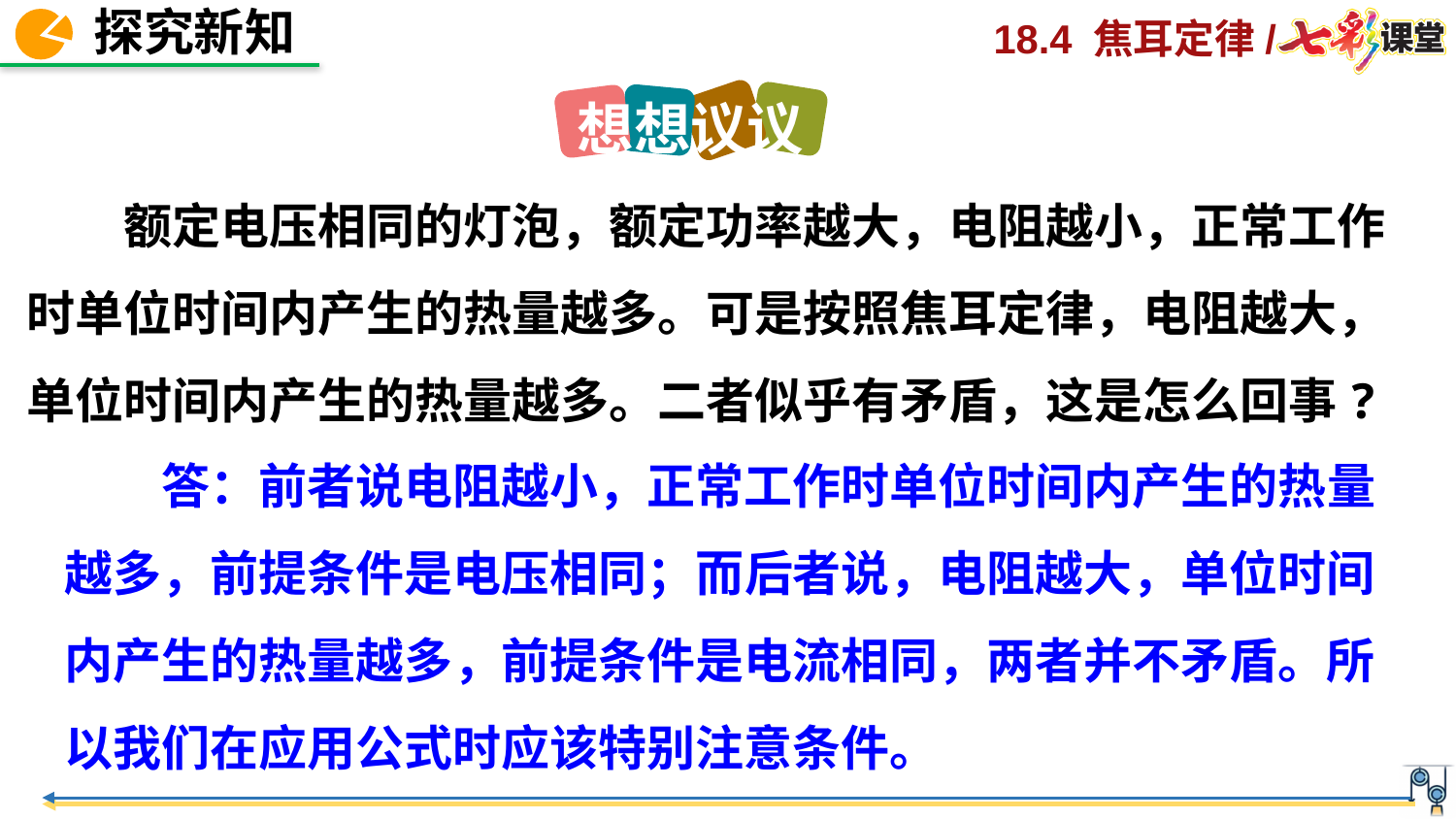

想想议议

　　额定电压相同的灯泡，额定功率越大，电阻越小，正常工作时单位时间内产生的热量越多。可是按照焦耳定律，电阻越大，单位时间内产生的热量越多。二者似乎有矛盾，这是怎么回事?
　　答：前者说电阻越小，正常工作时单位时间内产生的热量越多，前提条件是电压相同；而后者说，电阻越大，单位时间内产生的热量越多，前提条件是电流相同，两者并不矛盾。所以我们在应用公式时应该特别注意条件。